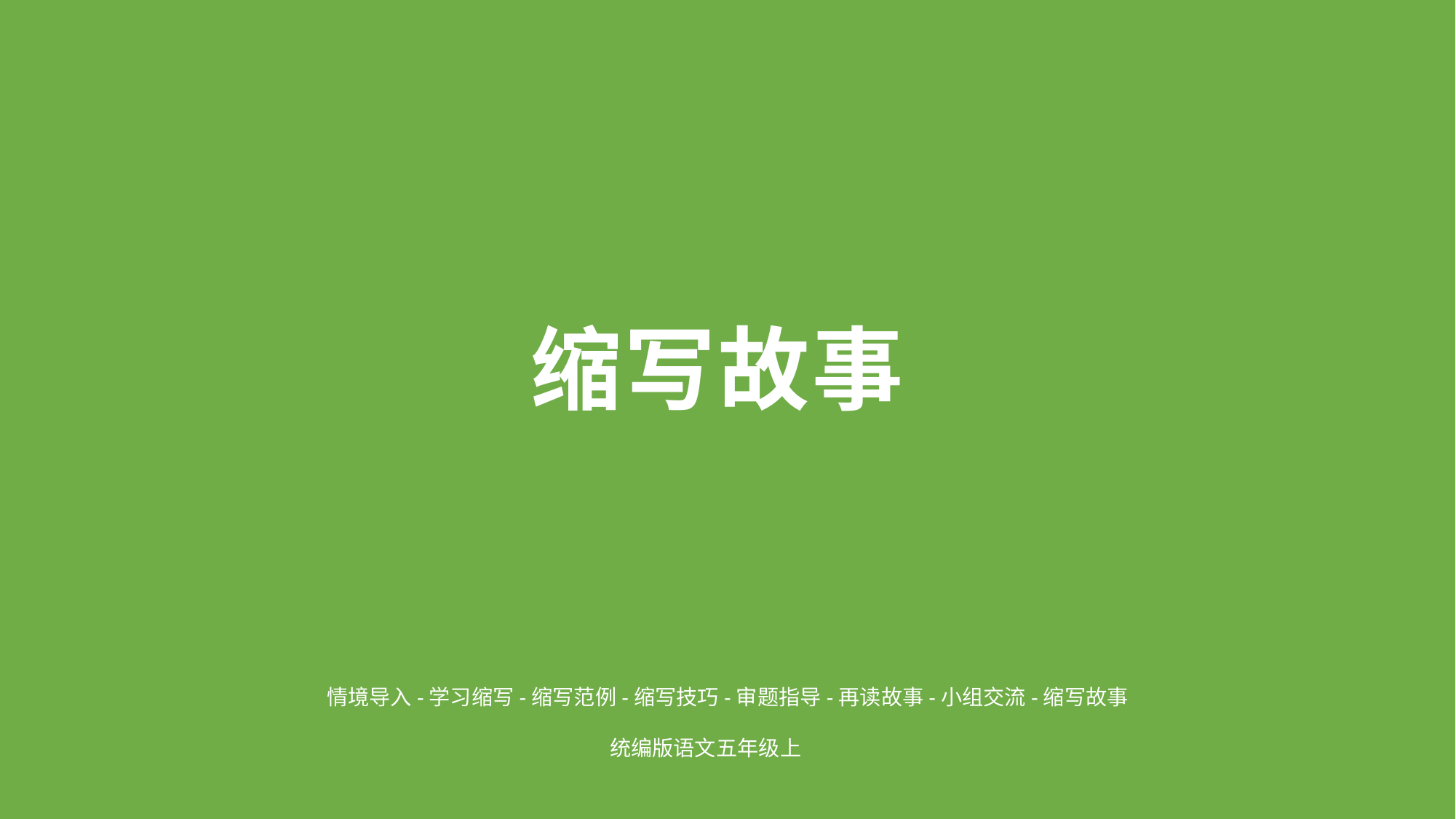

缩写故事
情境导入-学习缩写-缩写范例-缩写技巧-审题指导-再读故事-小组交流-缩写故事
统编版语文五年级上